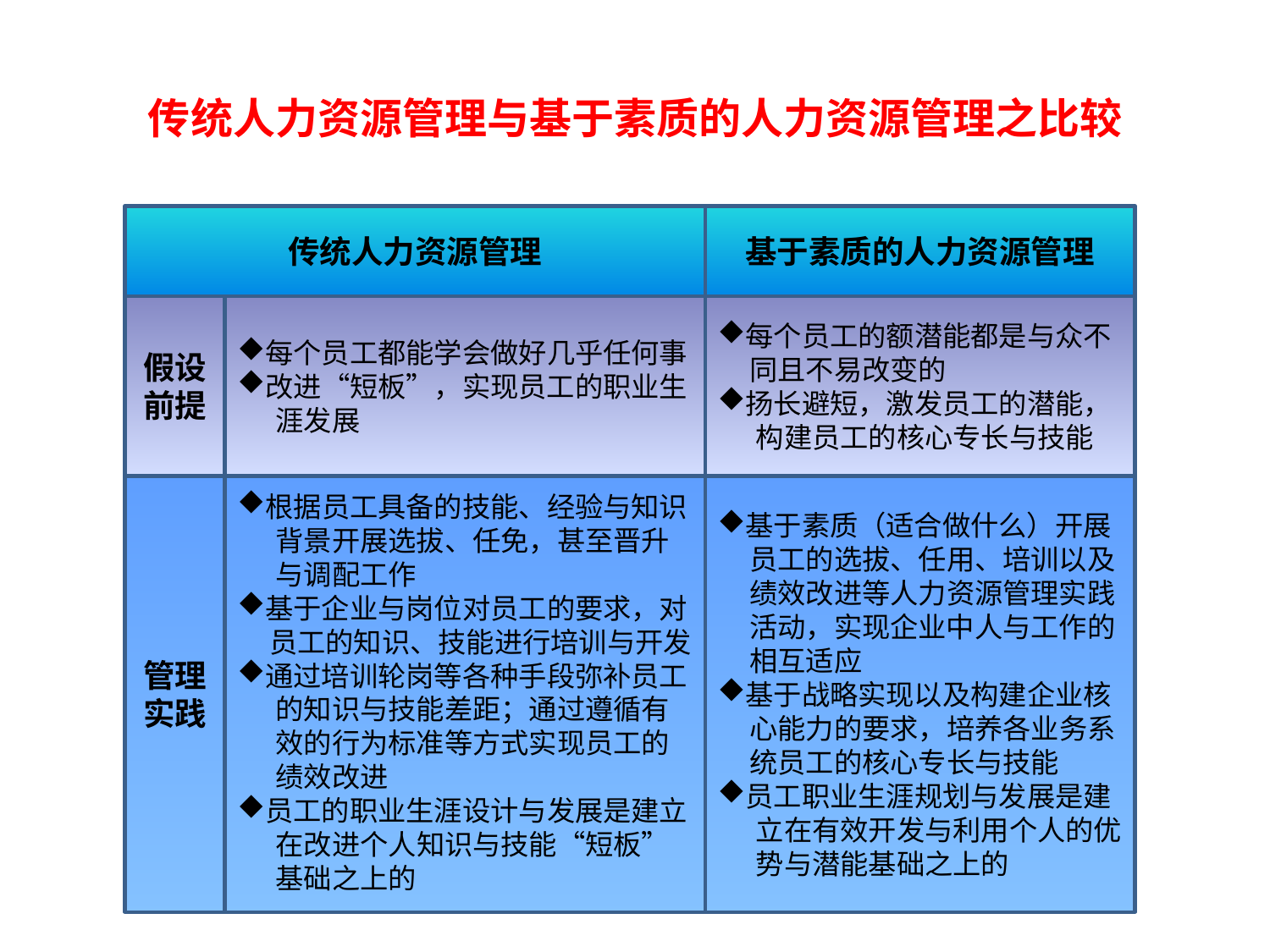

# 传统人力资源管理与基于素质的人力资源管理之比较
传统人力资源管理
基于素质的人力资源管理

假设前提
每个员工都能学会做好几乎任何事
改进“短板”，实现员工的职业生
     涯发展
每个员工的额潜能都是与众不
    同且不易改变的
扬长避短，激发员工的潜能，
     构建员工的核心专长与技能
管理实践

根据员工具备的技能、经验与知识
     背景开展选拔、任免，甚至晋升
     与调配工作
基于企业与岗位对员工的要求，对
    员工的知识、技能进行培训与开发
通过培训轮岗等各种手段弥补员工
     的知识与技能差距；通过遵循有
     效的行为标准等方式实现员工的
     绩效改进
员工的职业生涯设计与发展是建立
     在改进个人知识与技能“短板”
     基础之上的

基于素质（适合做什么）开展
    员工的选拔、任用、培训以及
    绩效改进等人力资源管理实践
    活动，实现企业中人与工作的
    相互适应
基于战略实现以及构建企业核
    心能力的要求，培养各业务系
    统员工的核心专长与技能
员工职业生涯规划与发展是建
     立在有效开发与利用个人的优
     势与潜能基础之上的